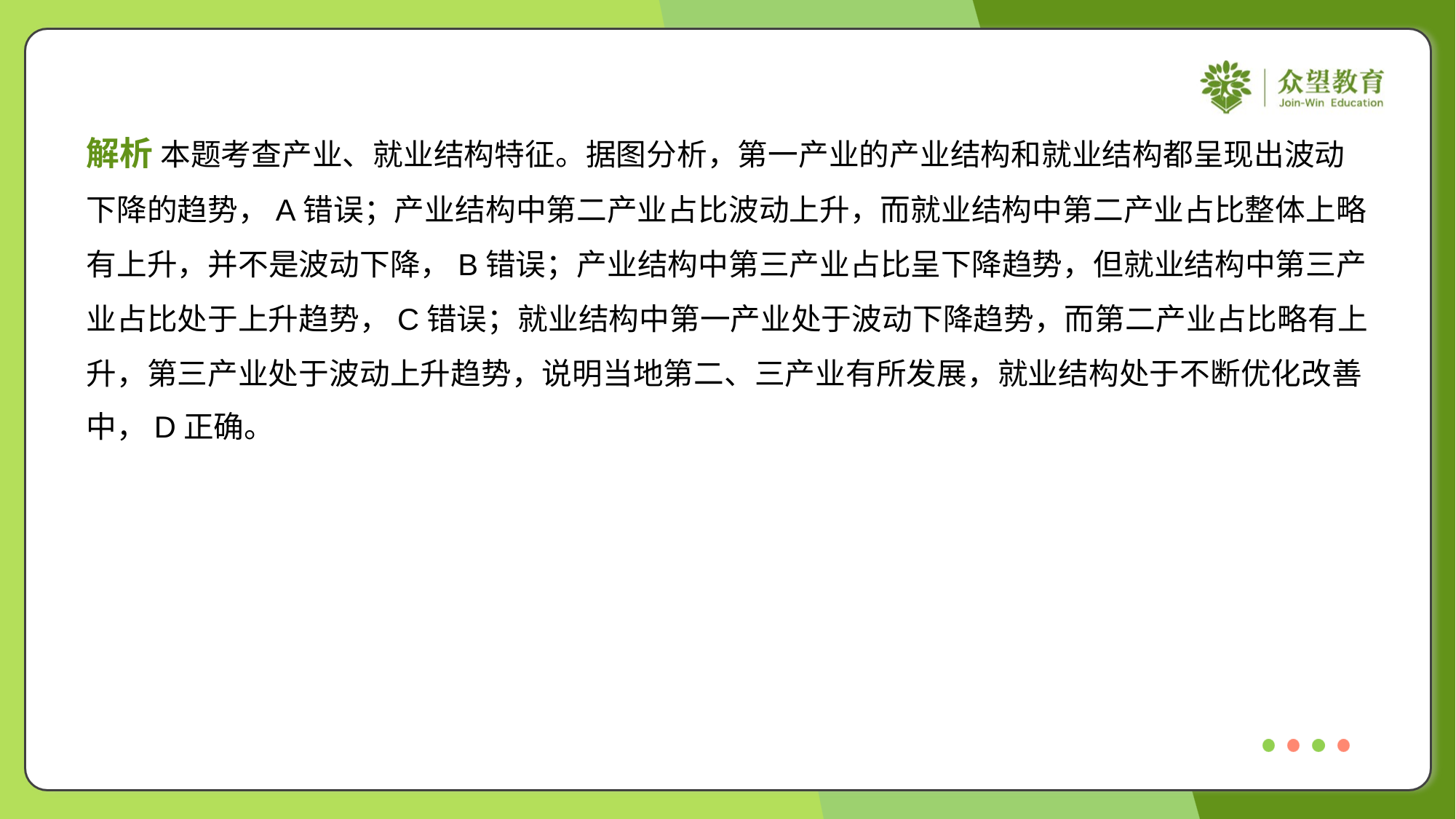

解析 本题考查产业、就业结构特征。据图分析，第一产业的产业结构和就业结构都呈现出波动
下降的趋势，A错误；产业结构中第二产业占比波动上升，而就业结构中第二产业占比整体上略
有上升，并不是波动下降，B错误；产业结构中第三产业占比呈下降趋势，但就业结构中第三产
业占比处于上升趋势，C错误；就业结构中第一产业处于波动下降趋势，而第二产业占比略有上
升，第三产业处于波动上升趋势，说明当地第二、三产业有所发展，就业结构处于不断优化改善
中，D正确。